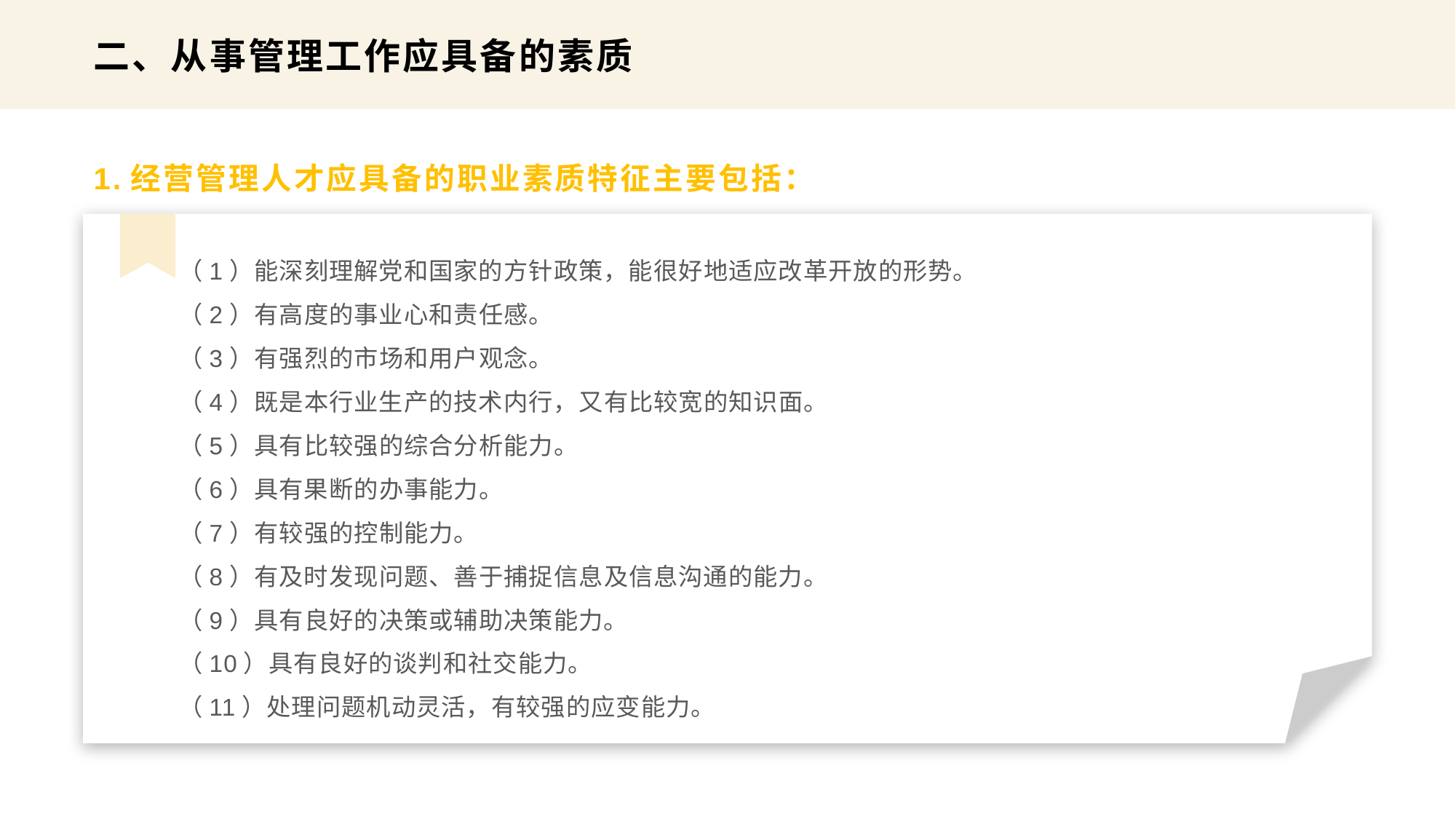

二、从事管理工作应具备的素质
1.经营管理人才应具备的职业素质特征主要包括：

（1）能深刻理解党和国家的方针政策，能很好地适应改革开放的形势。
（2）有高度的事业心和责任感。
（3）有强烈的市场和用户观念。
（4）既是本行业生产的技术内行，又有比较宽的知识面。
（5）具有比较强的综合分析能力。
（6）具有果断的办事能力。
（7）有较强的控制能力。
（8）有及时发现问题、善于捕捉信息及信息沟通的能力。
（9）具有良好的决策或辅助决策能力。
（10）具有良好的谈判和社交能力。
（11）处理问题机动灵活，有较强的应变能力。